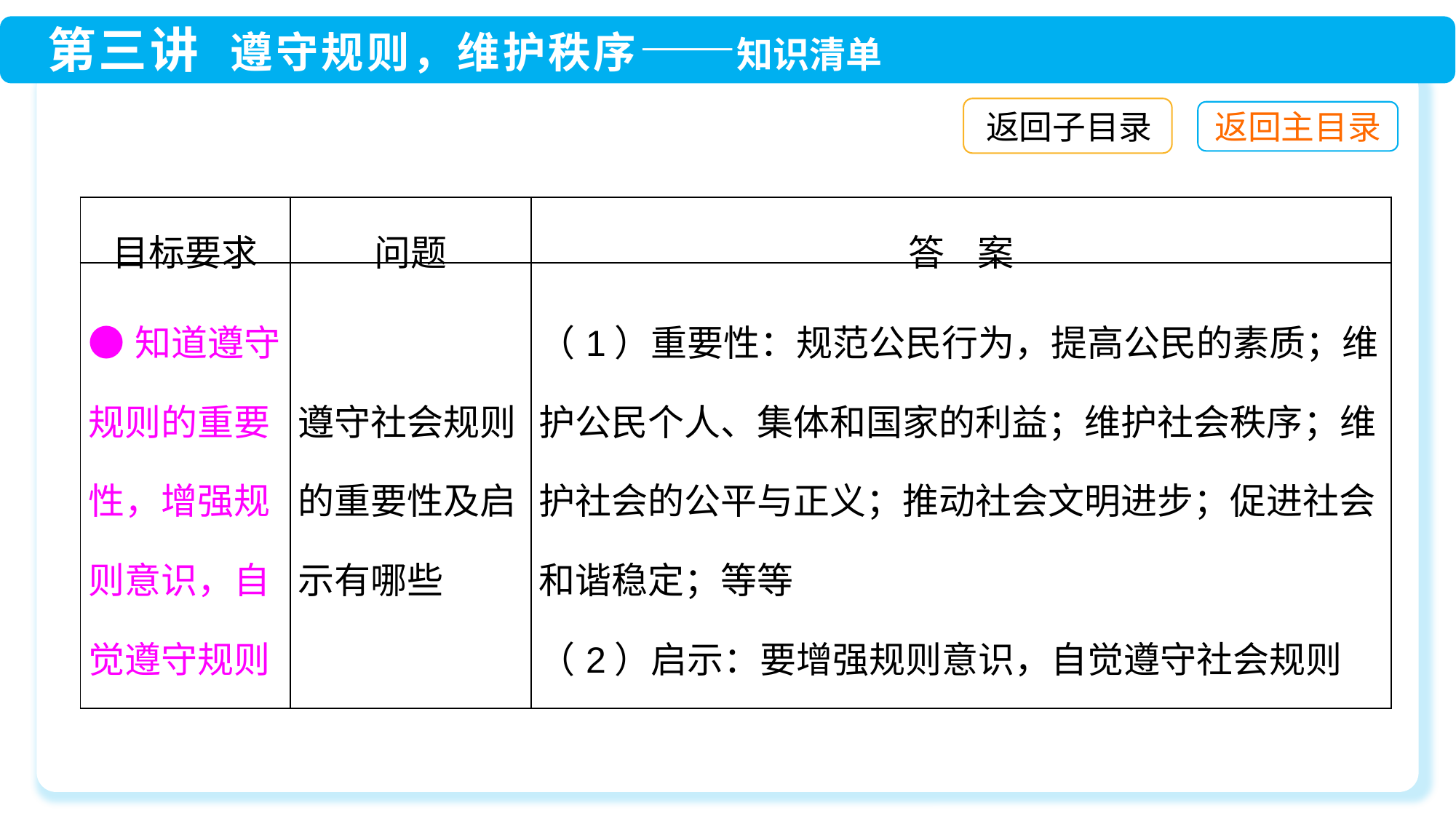

返回子目录
| 目标要求 | 问题 | 答 案 |
| --- | --- | --- |
| ●知道遵守规则的重要性，增强规则意识，自觉遵守规则 | 遵守社会规则的重要性及启示有哪些 | （1）重要性：规范公民行为，提高公民的素质；维护公民个人、集体和国家的利益；维护社会秩序；维护社会的公平与正义；推动社会文明进步；促进社会和谐稳定；等等 （2）启示：要增强规则意识，自觉遵守社会规则 |